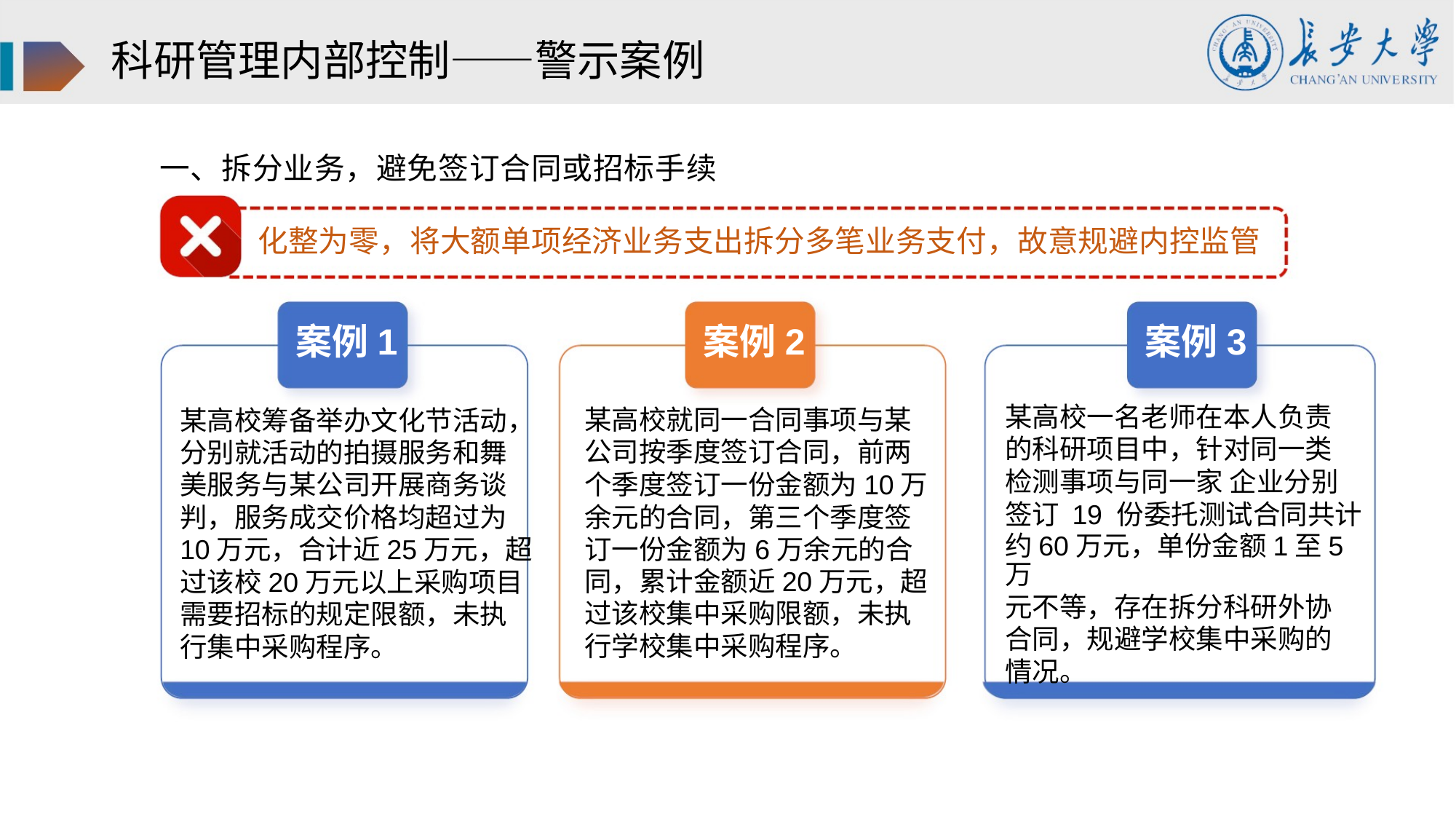

科研管理内部控制——警示案例
一、拆分业务，避免签订合同或招标手续
化整为零，将大额单项经济业务支出拆分多笔业务支付，故意规避内控监管
案例1
案例2
案例3
某高校一名老师在本人负责
的科研项目中，针对同一类
检测事项与同一家 企业分别
签订 19 份委托测试合同共计
约60万元，单份金额1至5万
元不等，存在拆分科研外协
合同，规避学校集中采购的
情况。
某高校就同一合同事项与某
公司按季度签订合同，前两
个季度签订一份金额为10万
余元的合同，第三个季度签
订一份金额为6万余元的合
同，累计金额近20万元，超
过该校集中采购限额，未执
行学校集中采购程序。
某高校筹备举办文化节活动，
分别就活动的拍摄服务和舞
美服务与某公司开展商务谈
判，服务成交价格均超过为
10万元，合计近25万元，超
过该校20万元以上采购项目
需要招标的规定限额，未执
行集中采购程序。